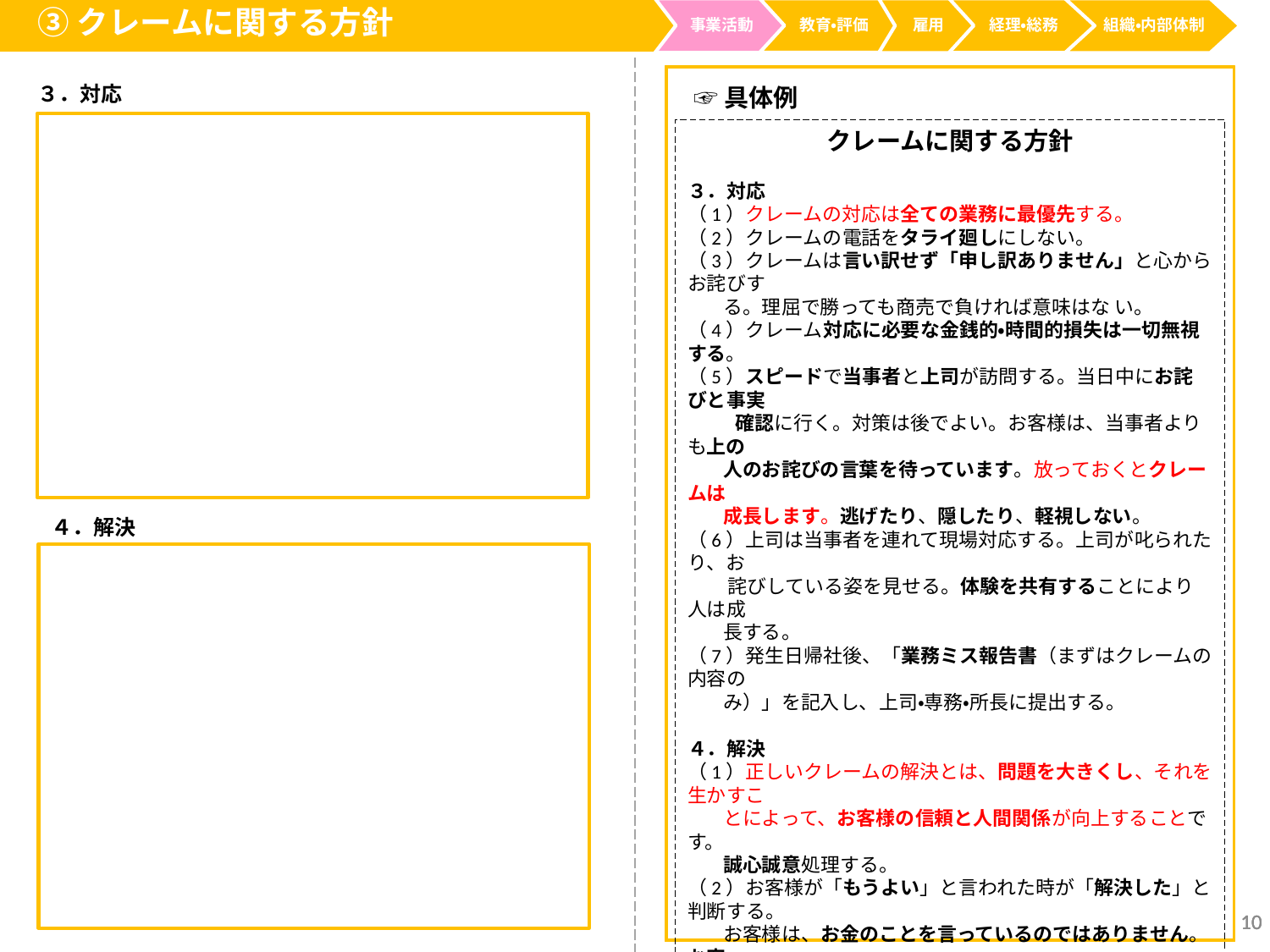

③クレームに関する方針
事業活動
経理・総務
教育・評価
雇用
組織・内部体制

３．対応
☞具体例

クレームに関する方針

３．対応
（1）クレームの対応は全ての業務に最優先する。
（2）クレームの電話をタライ廻しにしない。
（3）クレームは言い訳せず「申し訳ありません」と心からお詫びす
       る。理屈で勝っても商売で負ければ意味はな い。
（4）クレーム対応に必要な金銭的・時間的損失は一切無視する。
（5）スピードで当事者と上司が訪問する。当日中にお詫びと事実
　　  確認に行く。対策は後でよい。お客様は、当事者よりも上の
       人のお詫びの言葉を待っています。放っておくとクレームは
       成長します。逃げたり、隠したり、軽視しない。
（6）上司は当事者を連れて現場対応する。上司が叱られたり、お
        詫びしている姿を見せる。体験を共有することにより人は成
       長する。
（7）発生日帰社後、「業務ミス報告書（まずはクレームの内容の
       み）」を記入し、上司・専務・所長に提出する。

４．解決
（1）正しいクレームの解決とは、問題を大きくし、それを生かすこ
       とによって、お客様の信頼と人間関係が向上することです。
       誠心誠意処理する。
（2）お客様が「もうよい」と言われた時が「解決した」と判断する。
       お客様は、お金のことを言っているのではありません。お客
       様の傷ついた心を、いやしてくれるのを待っているのです。
（3）所長が損失の決裁をする。担当者レベルでは金額の話は一
       切しない。
（4）クレーム対応後、問題を分析し、全社上げて改善する。貴重
       な財産として生かす。クレーム改善のしくみをつくり再発 防止
       にとりくむ。
（5）クレームは朝礼で発表し、「業務ミス報告書」により、全社員
       が情報を共有し、活用する。

４．解決

10
10
10